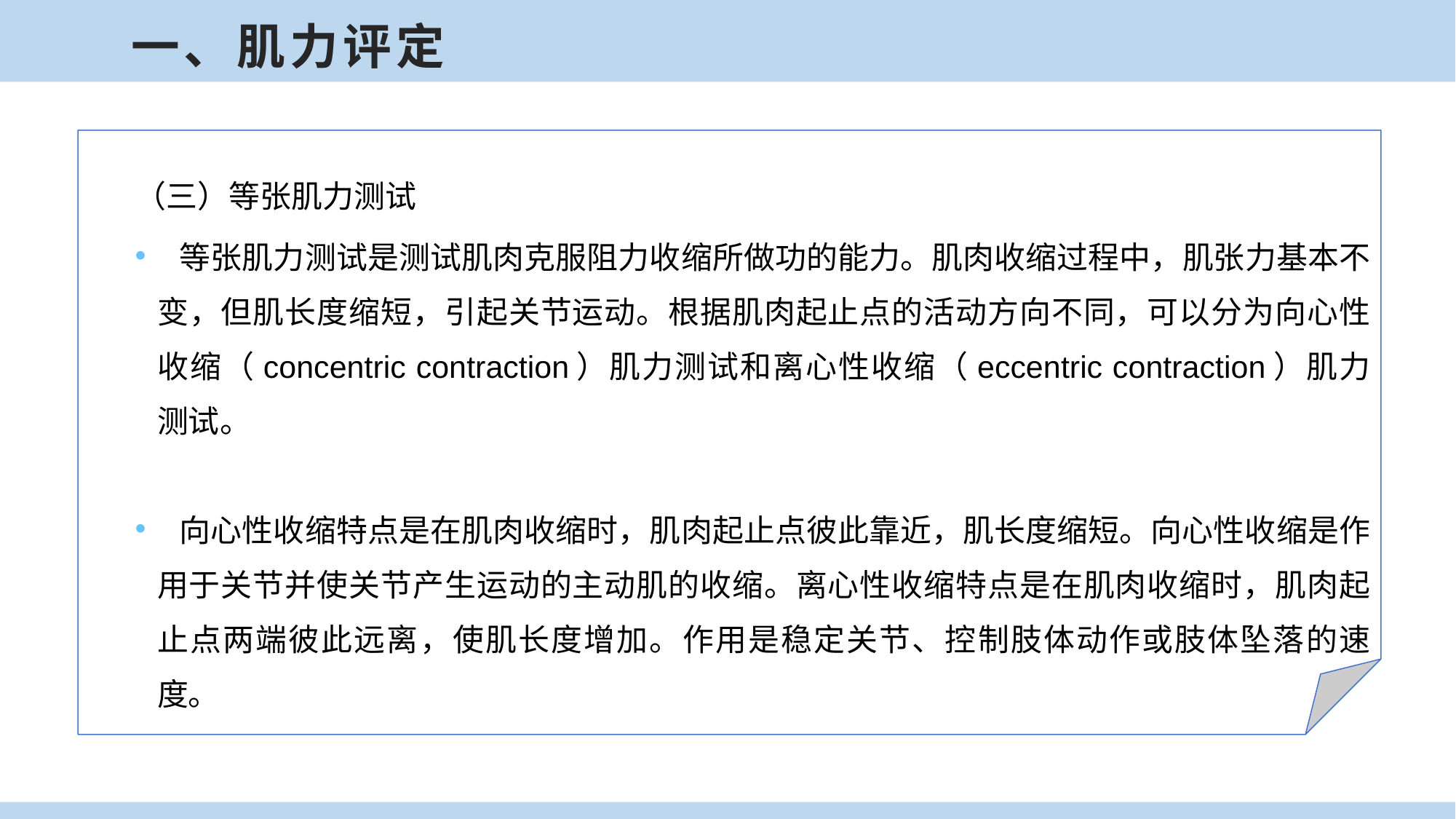

一、肌力评定

（三）等张肌力测试
  等张肌力测试是测试肌肉克服阻力收缩所做功的能力。肌肉收缩过程中，肌张力基本不变，但肌长度缩短，引起关节运动。根据肌肉起止点的活动方向不同，可以分为向心性收缩（concentric contraction）肌力测试和离心性收缩（eccentric contraction）肌力测试。

  向心性收缩特点是在肌肉收缩时，肌肉起止点彼此靠近，肌长度缩短。向心性收缩是作用于关节并使关节产生运动的主动肌的收缩。离心性收缩特点是在肌肉收缩时，肌肉起止点两端彼此远离，使肌长度增加。作用是稳定关节、控制肢体动作或肢体坠落的速度。